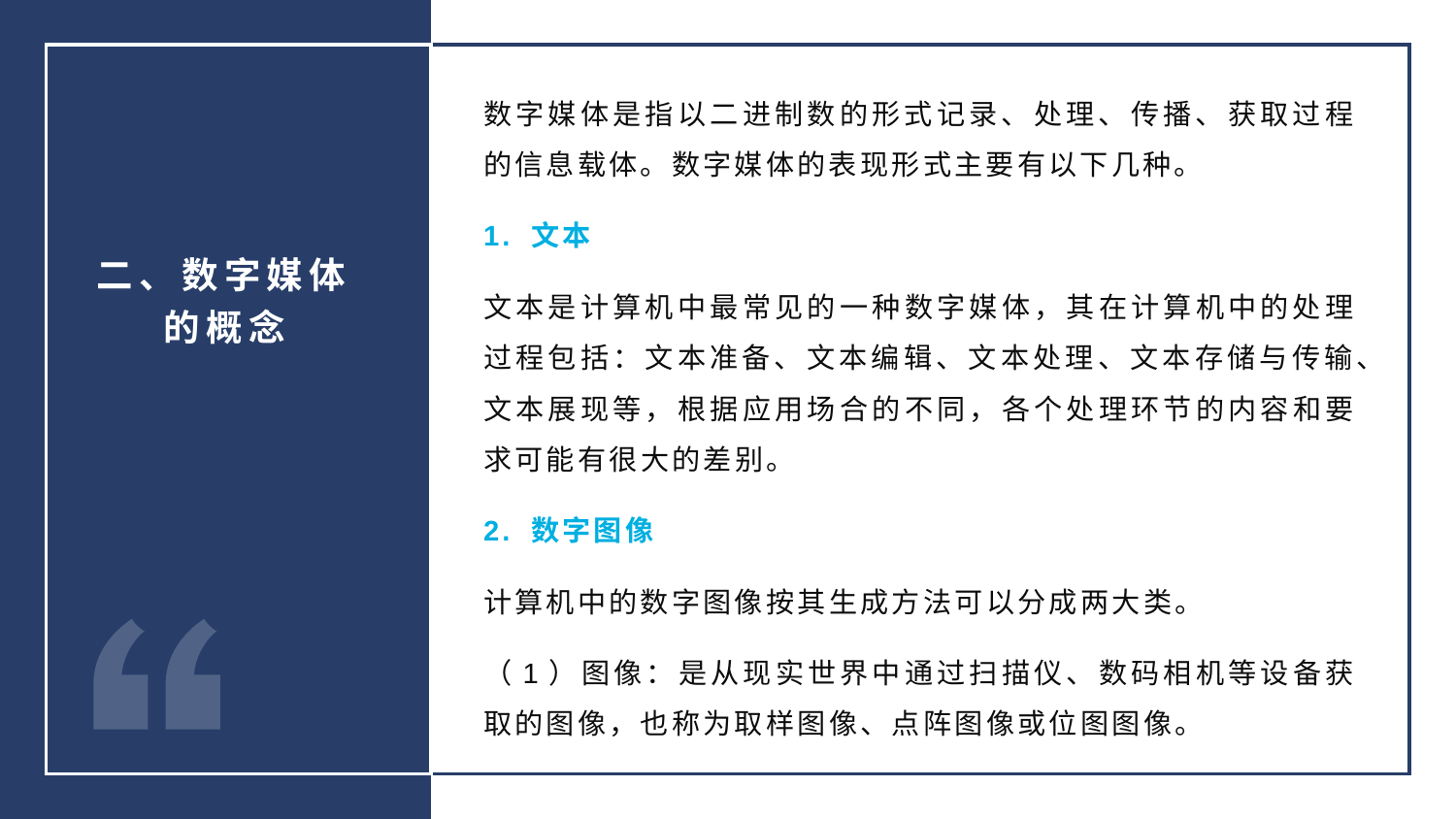

数字媒体是指以二进制数的形式记录、处理、传播、获取过程的信息载体。数字媒体的表现形式主要有以下几种。
1. 文本
文本是计算机中最常见的一种数字媒体，其在计算机中的处理过程包括：文本准备、文本编辑、文本处理、文本存储与传输、文本展现等，根据应用场合的不同，各个处理环节的内容和要求可能有很大的差别。
2. 数字图像
计算机中的数字图像按其生成方法可以分成两大类。
（1）图像：是从现实世界中通过扫描仪、数码相机等设备获取的图像，也称为取样图像、点阵图像或位图图像。
二、数字媒体的概念